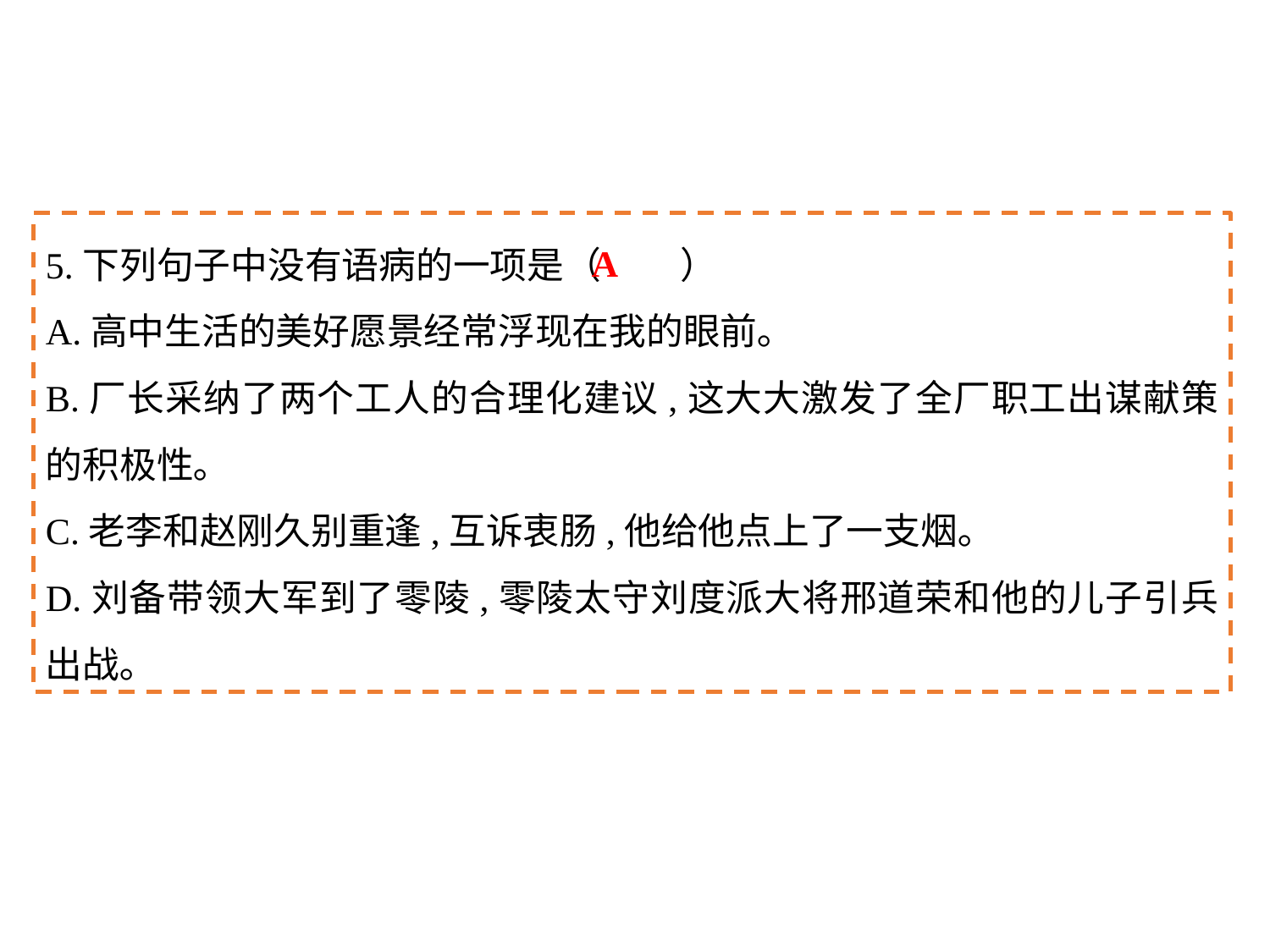

5.下列句子中没有语病的一项是（	）
A.高中生活的美好愿景经常浮现在我的眼前｡
B.厂长采纳了两个工人的合理化建议,这大大激发了全厂职工出谋献策的积极性｡
C.老李和赵刚久别重逢,互诉衷肠,他给他点上了一支烟｡
D.刘备带领大军到了零陵,零陵太守刘度派大将邢道荣和他的儿子引兵出战｡
A